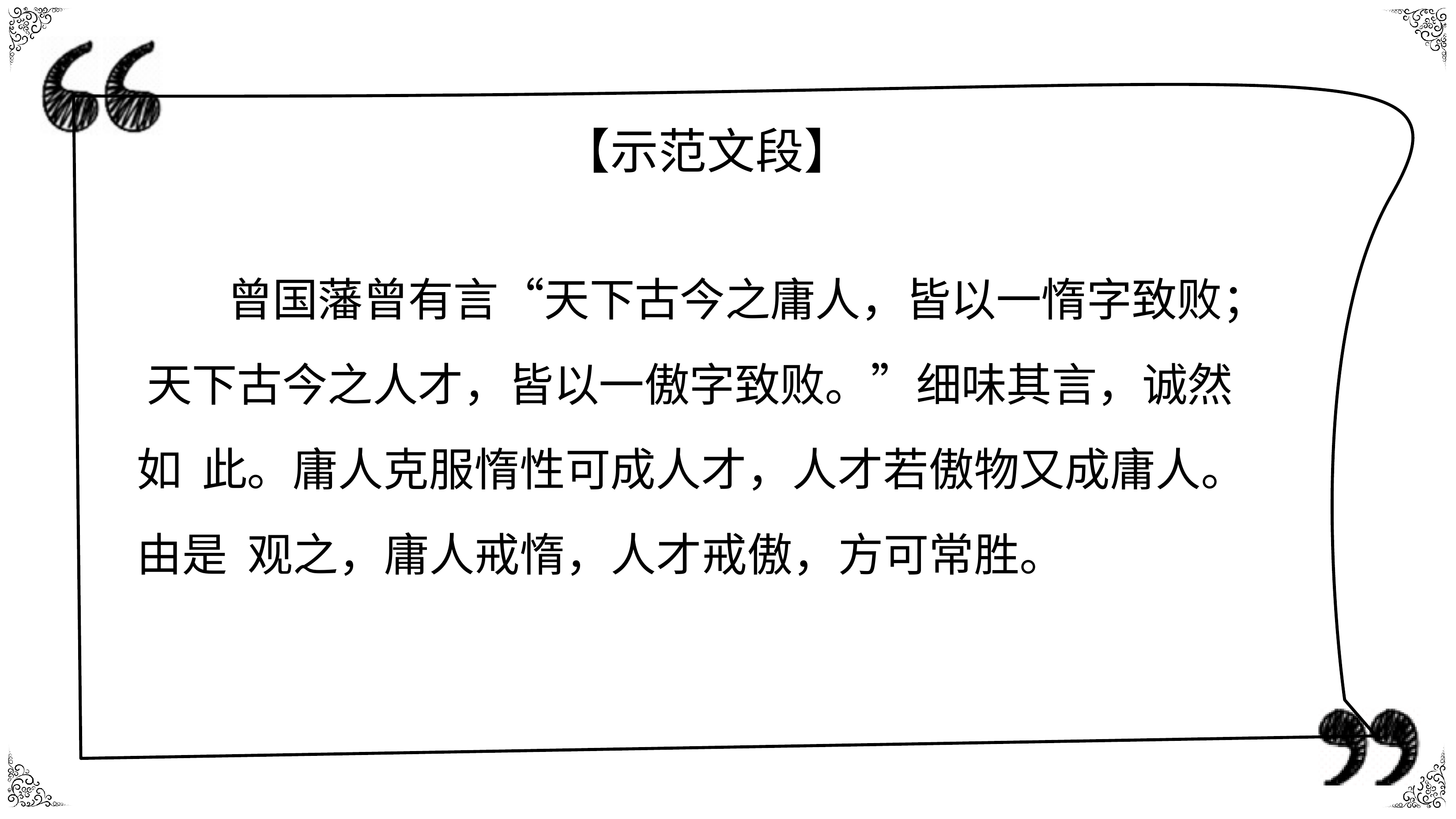

# 【示范文段】

曾国藩曾有言“天下古今之庸人，皆以一惰字致败；  天下古今之人才，皆以一傲字致败。”细味其言，诚然如  此。庸人克服惰性可成人才，人才若傲物又成庸人。由是  观之，庸人戒惰，人才戒傲，方可常胜。